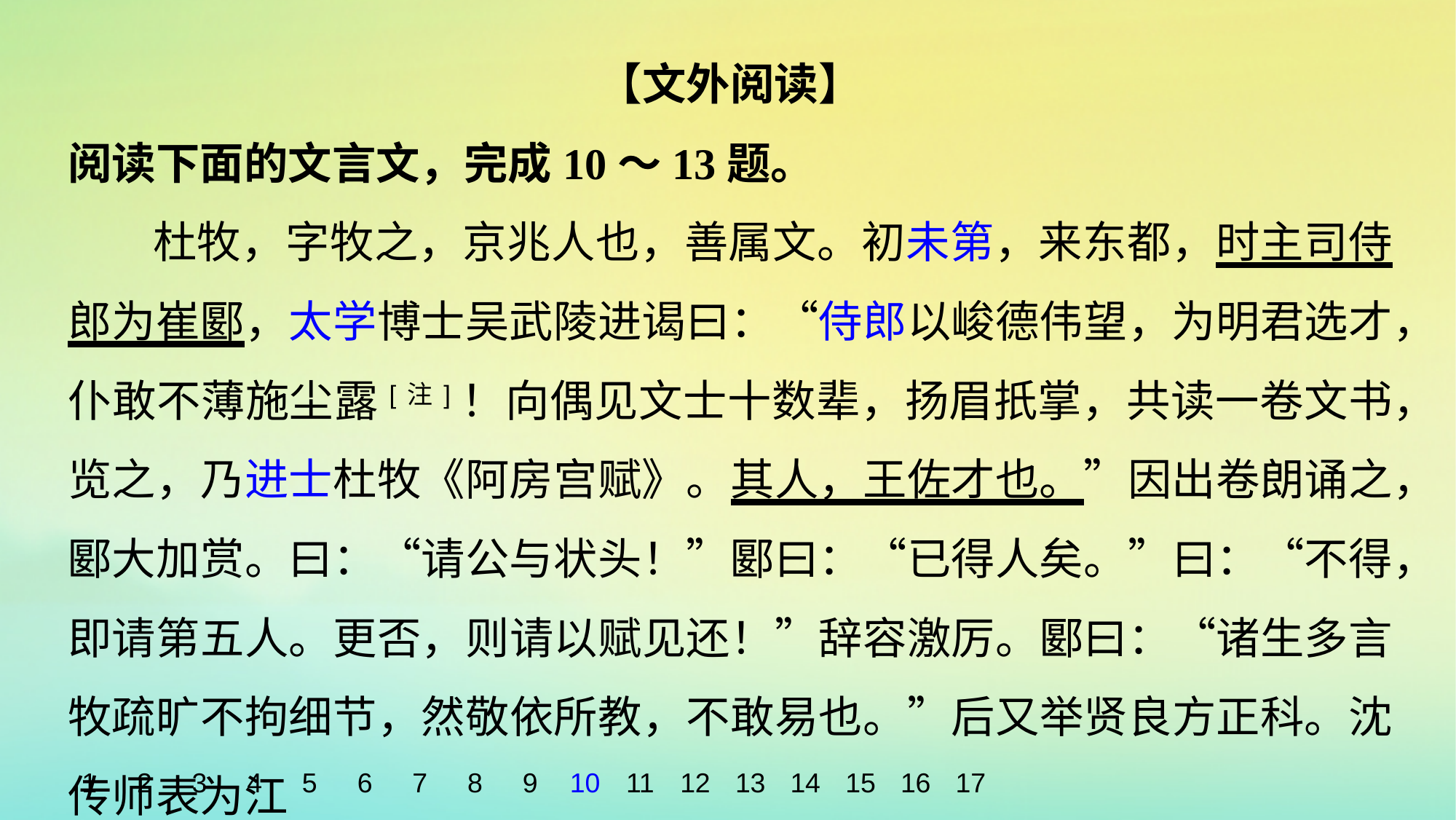

【文外阅读】
阅读下面的文言文，完成10～13题。
杜牧，字牧之，京兆人也，善属文。初未第，来东都，时主司侍郎为崔郾，太学博士吴武陵进谒曰：“侍郎以峻德伟望，为明君选才，仆敢不薄施尘露[注]！向偶见文士十数辈，扬眉扺掌，共读一卷文书，览之，乃进士杜牧《阿房宫赋》。其人，王佐才也。”因出卷朗诵之，郾大加赏。曰：“请公与状头！”郾曰：“已得人矣。”曰：“不得，即请第五人。更否，则请以赋见还！”辞容激厉。郾曰：“诸生多言牧疏旷不拘细节，然敬依所教，不敢易也。”后又举贤良方正科。沈传师表为江
1
2
3
4
5
6
7
8
9
10
11
12
13
14
15
16
17